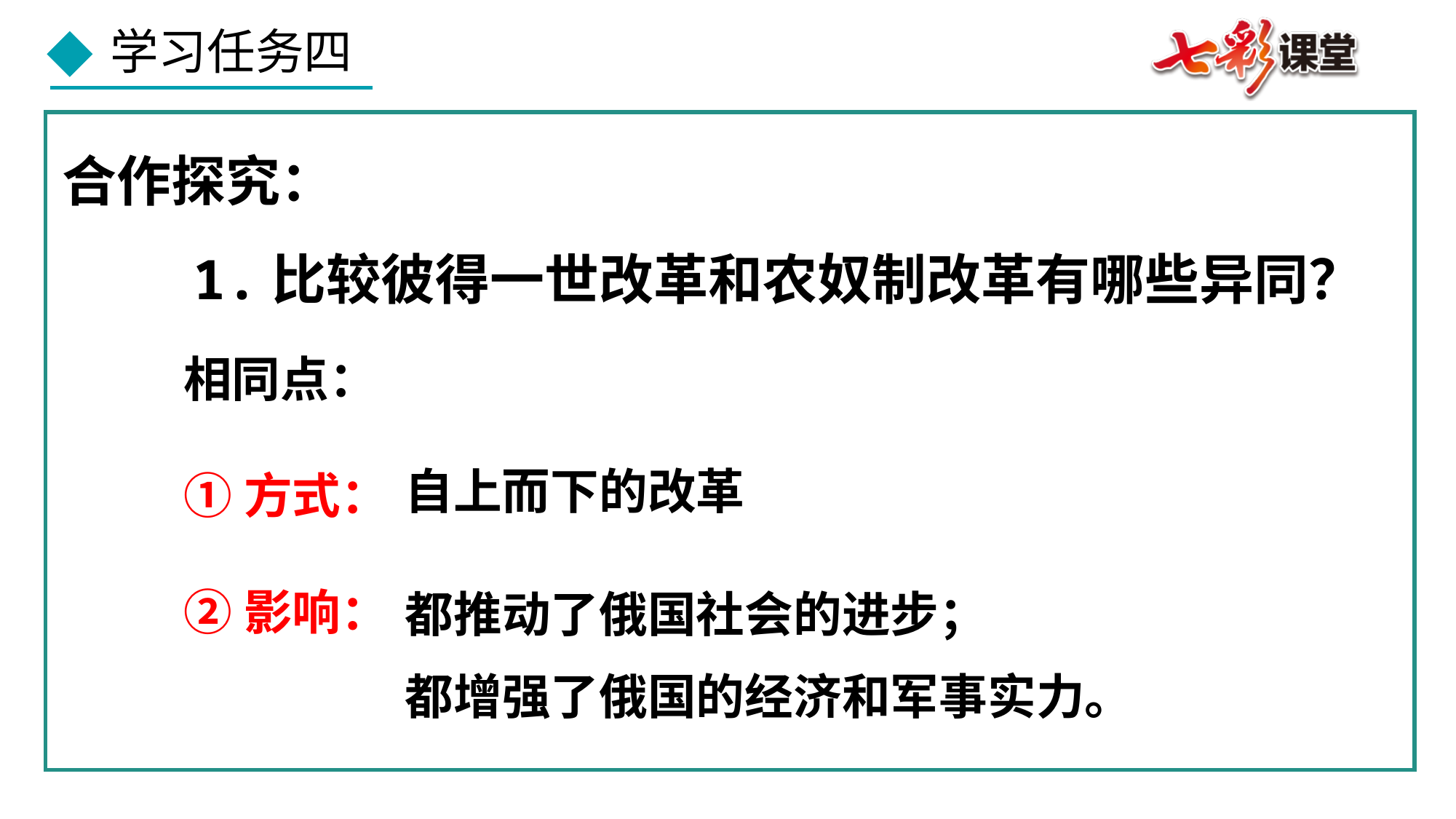

合作探究：
    1.比较彼得一世改革和农奴制改革有哪些异同？
相同点：

①方式：

②影响：
自上而下的改革
都推动了俄国社会的进步；
都增强了俄国的经济和军事实力。